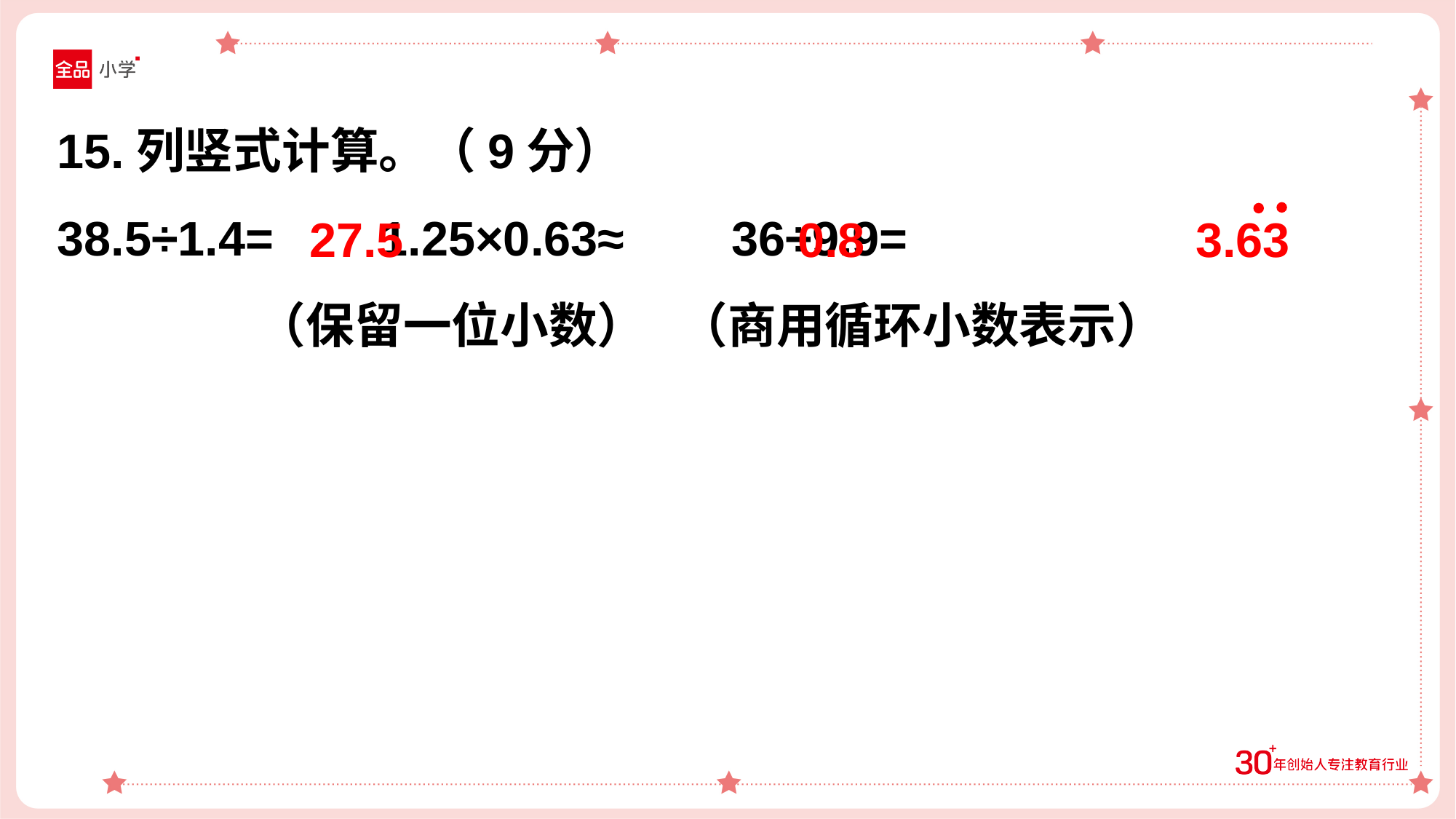

15.列竖式计算。（9分）
38.5÷1.4=        1.25×0.63≈        36÷9.9=
                 （保留一位小数）   （商用循环小数表示）
27.5
0.8
3.63